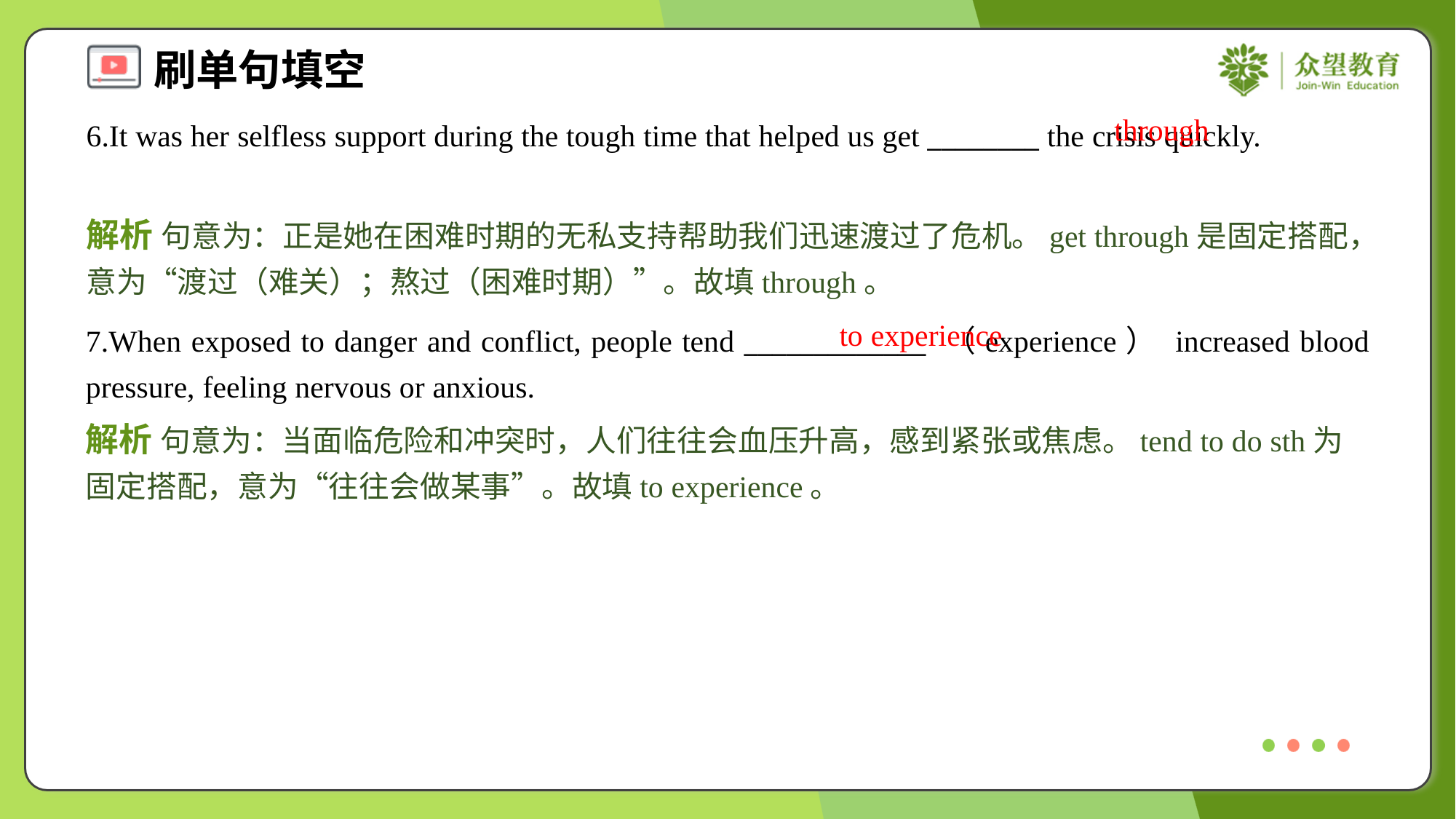

through
6.It was her selfless support during the tough time that helped us get ________ the crisis quickly.
解析 句意为：正是她在困难时期的无私支持帮助我们迅速渡过了危机。get through是固定搭配，意为“渡过（难关）；熬过（困难时期）”。故填through。
to experience
7.When exposed to danger and conflict, people tend _____________ （experience） increased blood pressure, feeling nervous or anxious.
解析 句意为：当面临危险和冲突时，人们往往会血压升高，感到紧张或焦虑。tend to do sth为固定搭配，意为“往往会做某事”。故填to experience。